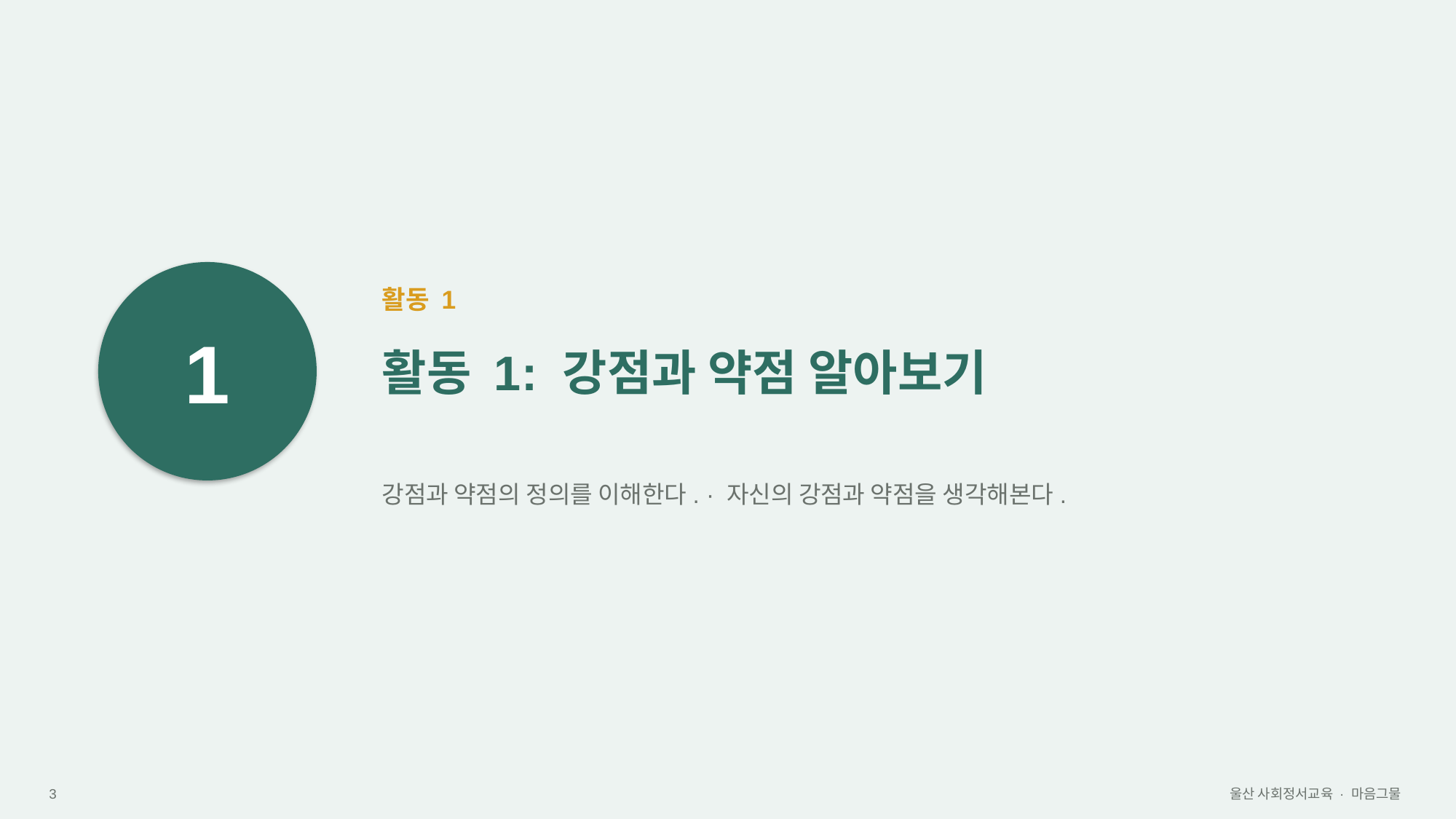

1
활동 1
활동 1: 강점과 약점 알아보기
강점과 약점의 정의를 이해한다. · 자신의 강점과 약점을 생각해본다.
3
울산 사회정서교육 · 마음그물